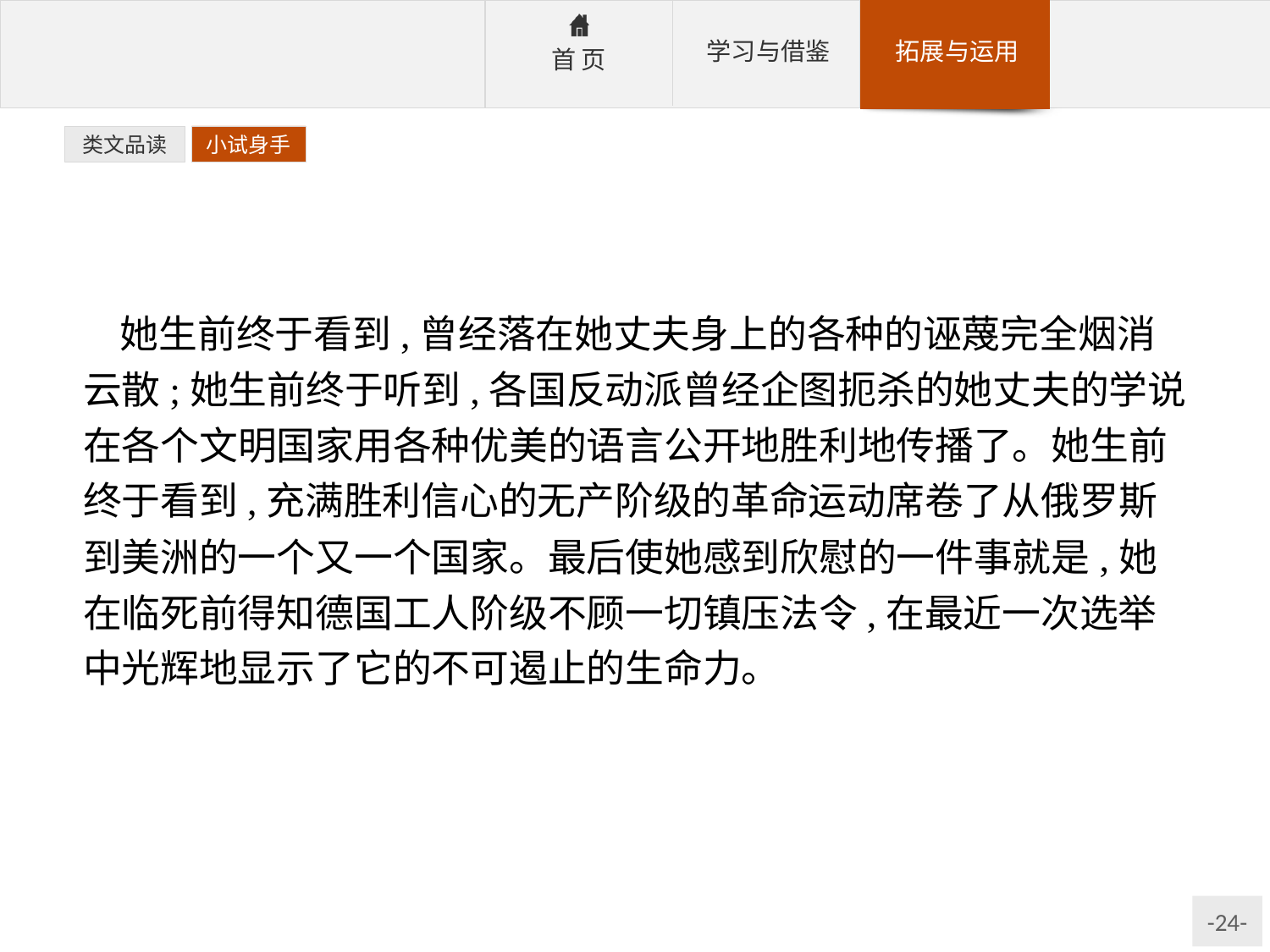

类文品读
小试身手
她生前终于看到,曾经落在她丈夫身上的各种的诬蔑完全烟消云散;她生前终于听到,各国反动派曾经企图扼杀的她丈夫的学说在各个文明国家用各种优美的语言公开地胜利地传播了。她生前终于看到,充满胜利信心的无产阶级的革命运动席卷了从俄罗斯到美洲的一个又一个国家。最后使她感到欣慰的一件事就是,她在临死前得知德国工人阶级不顾一切镇压法令,在最近一次选举中光辉地显示了它的不可遏止的生命力。